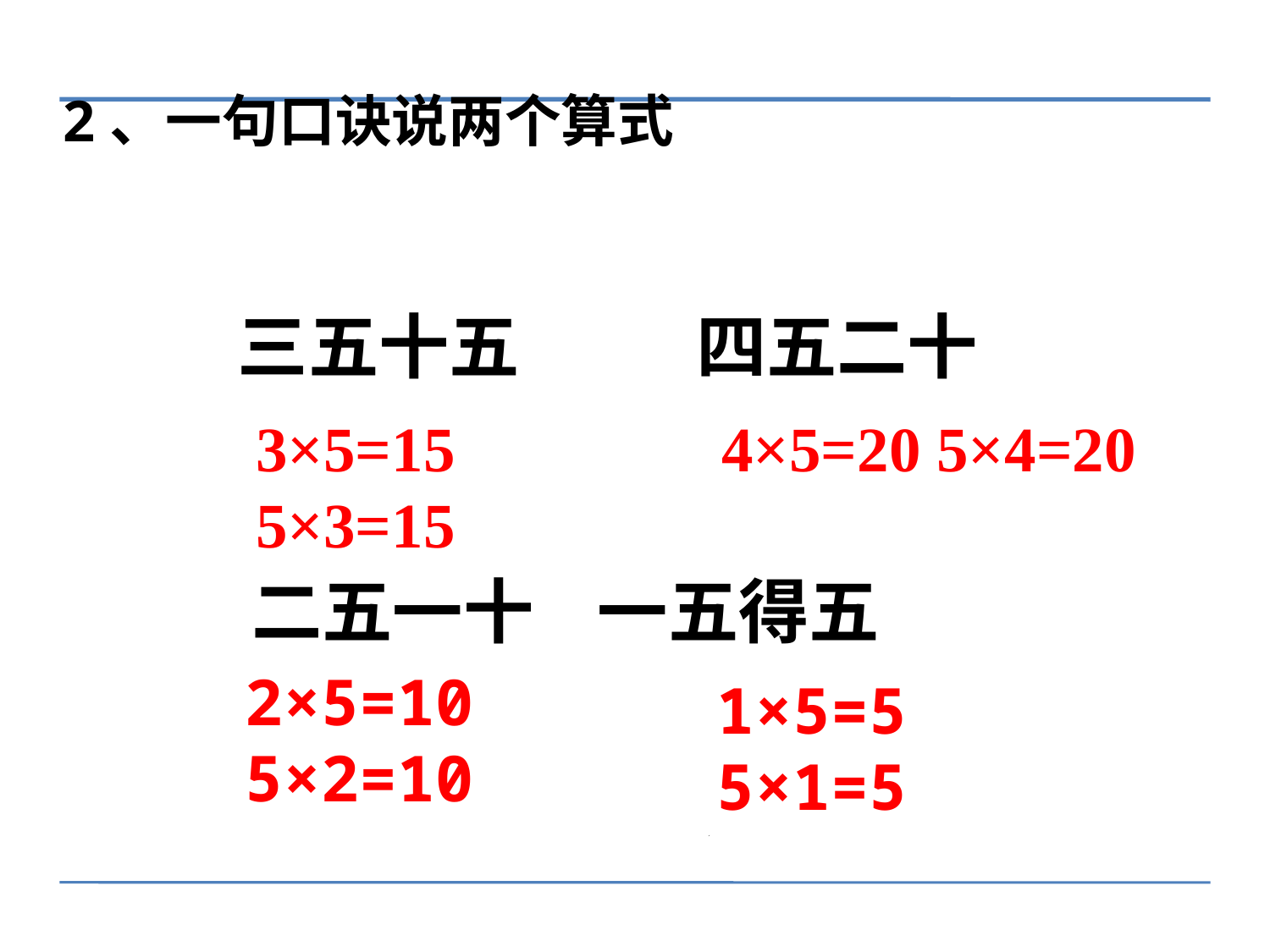

2、一句口诀说两个算式
         三五十五           四五二十

3×5=15
5×3=15
4×5=20 5×4=20
  二五一十    一五得五
2×5=10  5×2=10
1×5=5
5×1=5